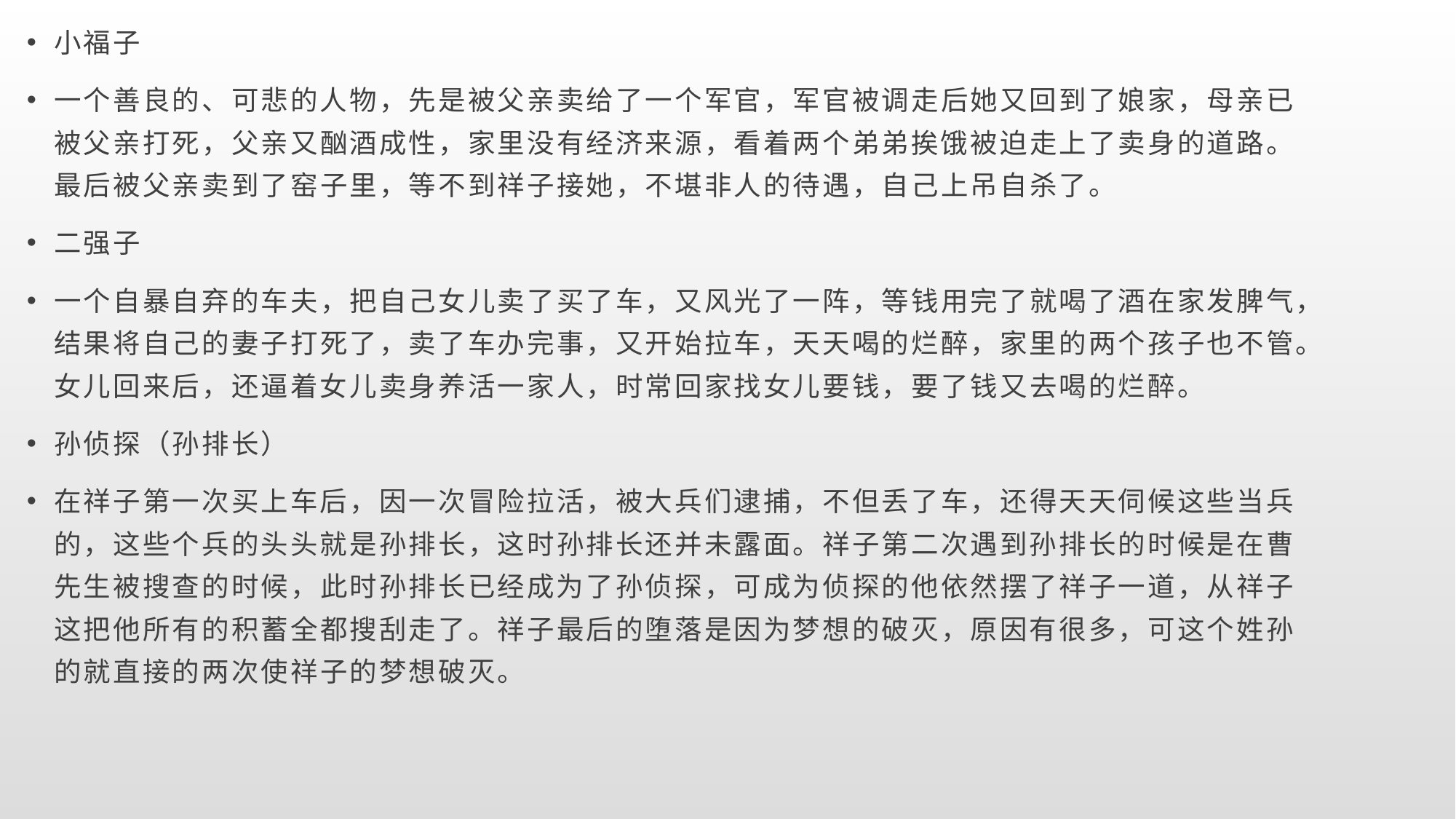

小福子
一个善良的、可悲的人物，先是被父亲卖给了一个军官，军官被调走后她又回到了娘家，母亲已被父亲打死，父亲又酗酒成性，家里没有经济来源，看着两个弟弟挨饿被迫走上了卖身的道路。最后被父亲卖到了窑子里，等不到祥子接她，不堪非人的待遇，自己上吊自杀了。
二强子
一个自暴自弃的车夫，把自己女儿卖了买了车，又风光了一阵，等钱用完了就喝了酒在家发脾气，结果将自己的妻子打死了，卖了车办完事，又开始拉车，天天喝的烂醉，家里的两个孩子也不管。女儿回来后，还逼着女儿卖身养活一家人，时常回家找女儿要钱，要了钱又去喝的烂醉。
孙侦探（孙排长）
在祥子第一次买上车后，因一次冒险拉活，被大兵们逮捕，不但丢了车，还得天天伺候这些当兵的，这些个兵的头头就是孙排长，这时孙排长还并未露面。祥子第二次遇到孙排长的时候是在曹先生被搜查的时候，此时孙排长已经成为了孙侦探，可成为侦探的他依然摆了祥子一道，从祥子这把他所有的积蓄全都搜刮走了。祥子最后的堕落是因为梦想的破灭，原因有很多，可这个姓孙的就直接的两次使祥子的梦想破灭。